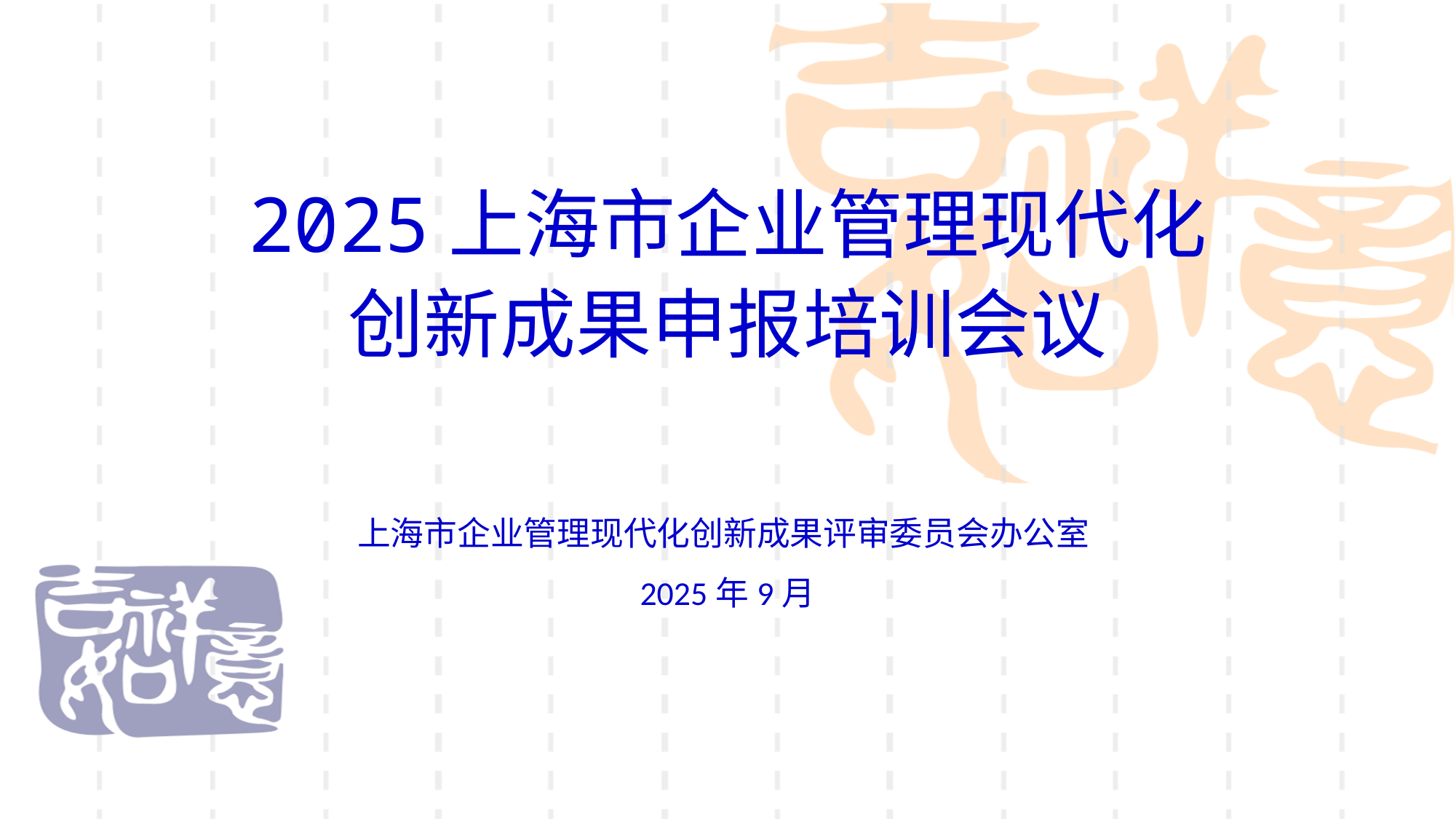

2025上海市企业管理现代化
创新成果申报培训会议
上海市企业管理现代化创新成果评审委员会办公室2025年9月